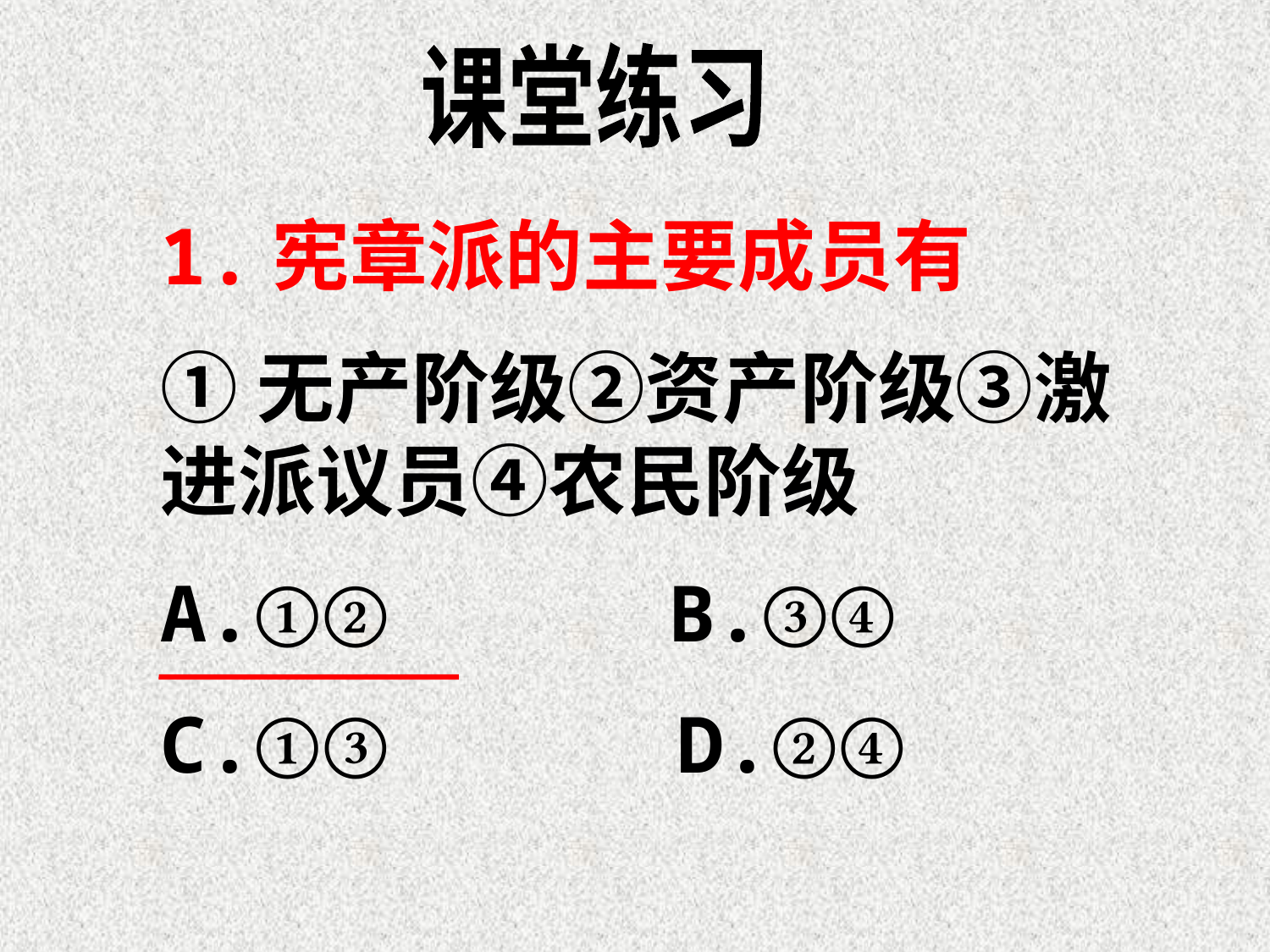

课堂练习
1.宪章派的主要成员有
①无产阶级②资产阶级③激进派议员④农民阶级
A.①②　　	B.③④
C.①③　　　 D.②④